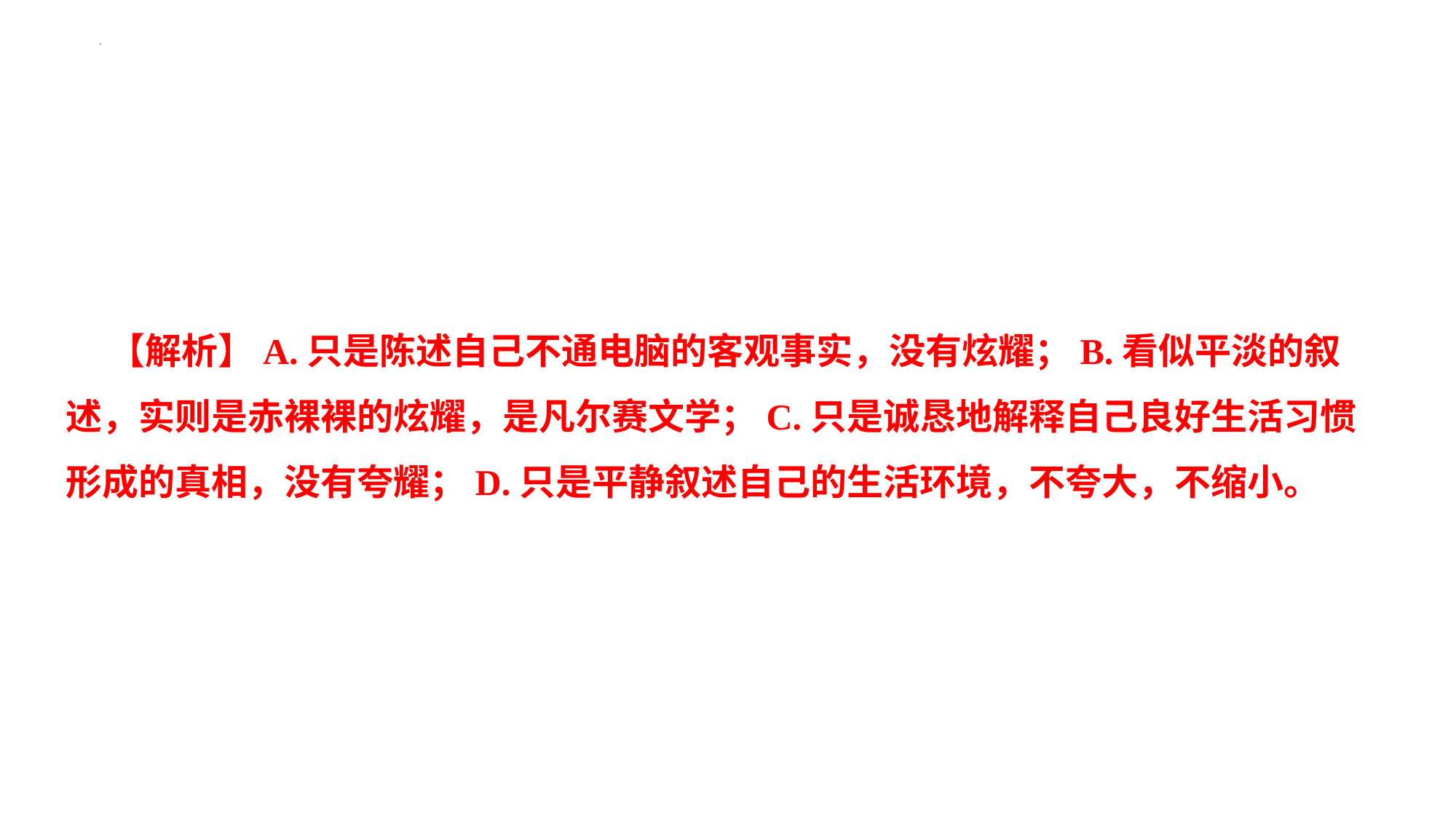

【解析】A.只是陈述自己不通电脑的客观事实，没有炫耀；B.看似平淡的叙述，实则是赤裸裸的炫耀，是凡尔赛文学；C.只是诚恳地解释自己良好生活习惯形成的真相，没有夸耀；D.只是平静叙述自己的生活环境，不夸大，不缩小。